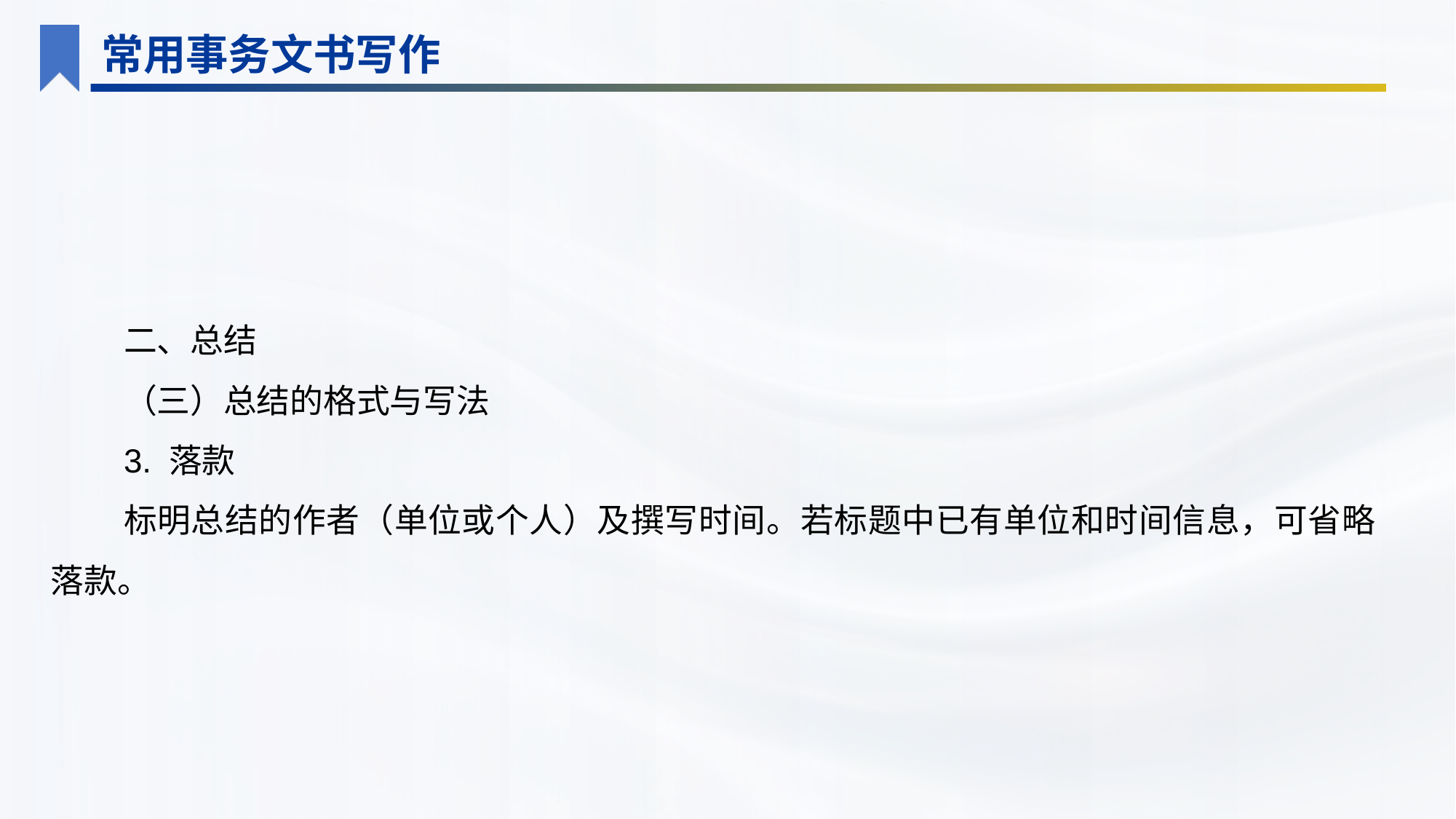

常用事务文书写作
二、总结
（三）总结的格式与写法
3. 落款
标明总结的作者（单位或个人）及撰写时间。若标题中已有单位和时间信息，可省略落款。